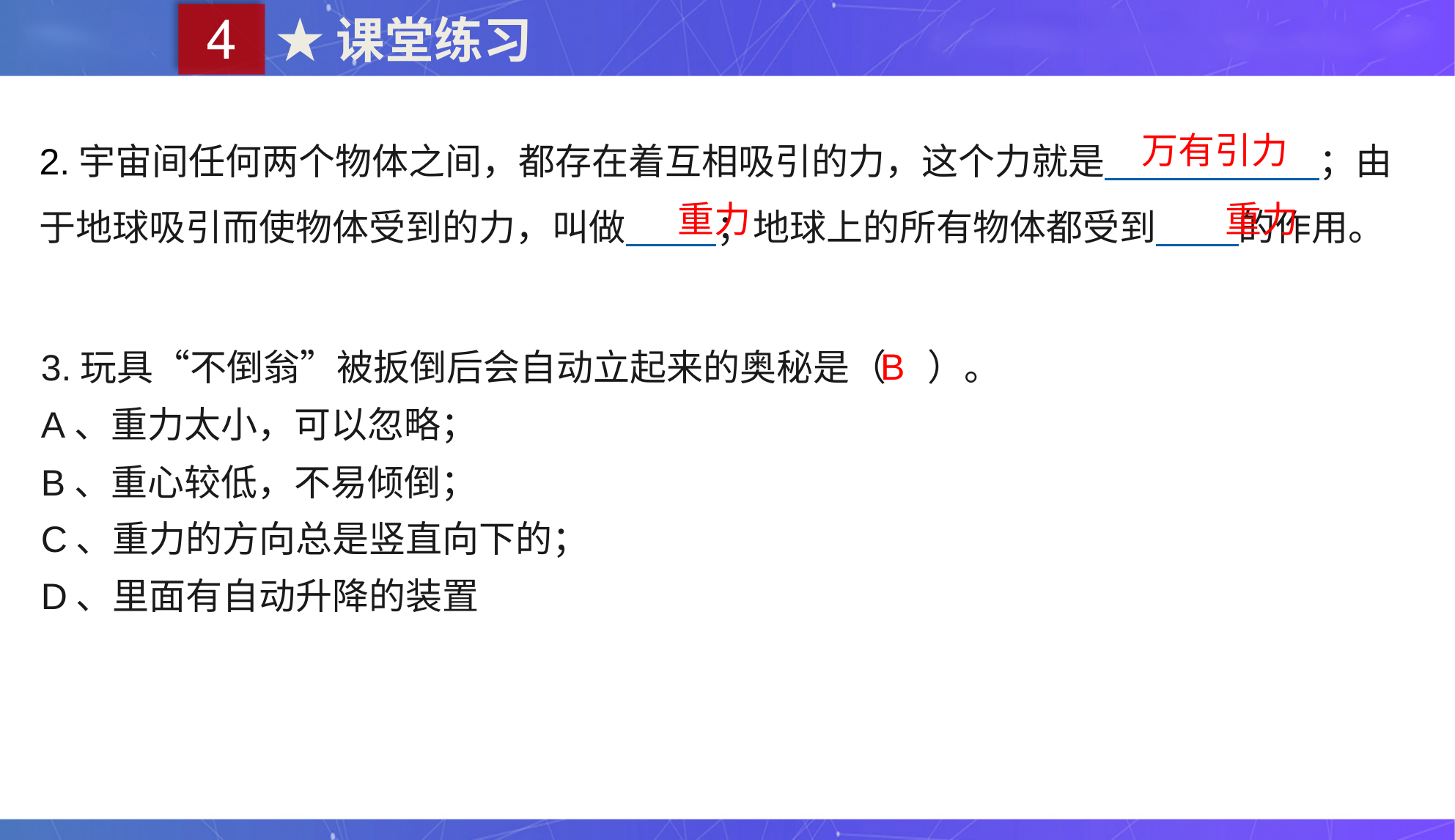

4
★课堂练习
2.宇宙间任何两个物体之间，都存在着互相吸引的力，这个力就是                          ；由于地球吸引而使物体受到的力，叫做           ；地球上的所有物体都受到          的作用。
万有引力
重力
重力
3.玩具“不倒翁”被扳倒后会自动立起来的奥秘是（     ）。
A、重力太小，可以忽略；
B、重心较低，不易倾倒；
C、重力的方向总是竖直向下的；
D、里面有自动升降的装置
B